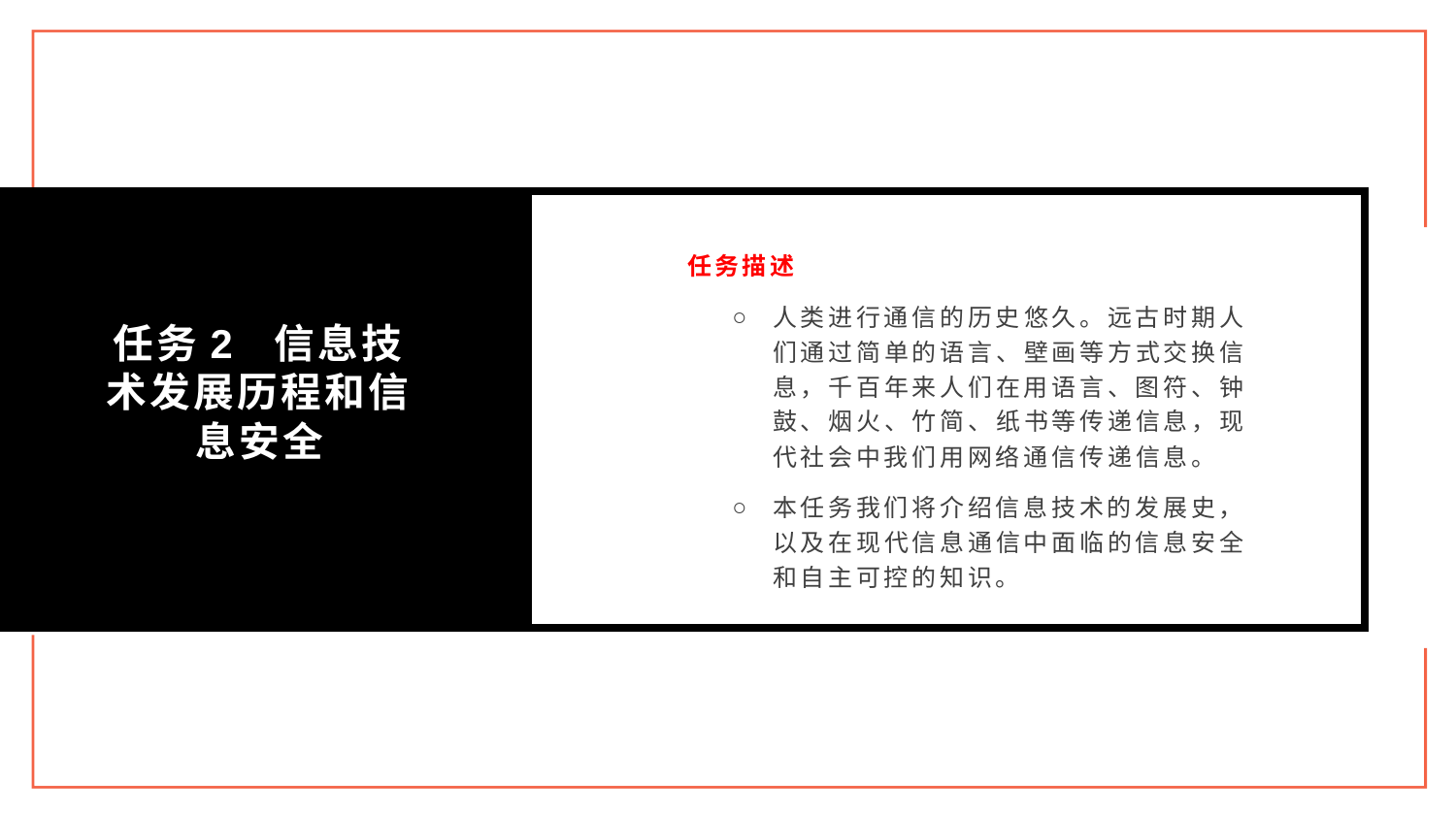

任务2  信息技术发展历程和信息安全
任务描述
人类进行通信的历史悠久。远古时期人们通过简单的语言、壁画等方式交换信息，千百年来人们在用语言、图符、钟鼓、烟火、竹简、纸书等传递信息，现代社会中我们用网络通信传递信息。
本任务我们将介绍信息技术的发展史，以及在现代信息通信中面临的信息安全和自主可控的知识。